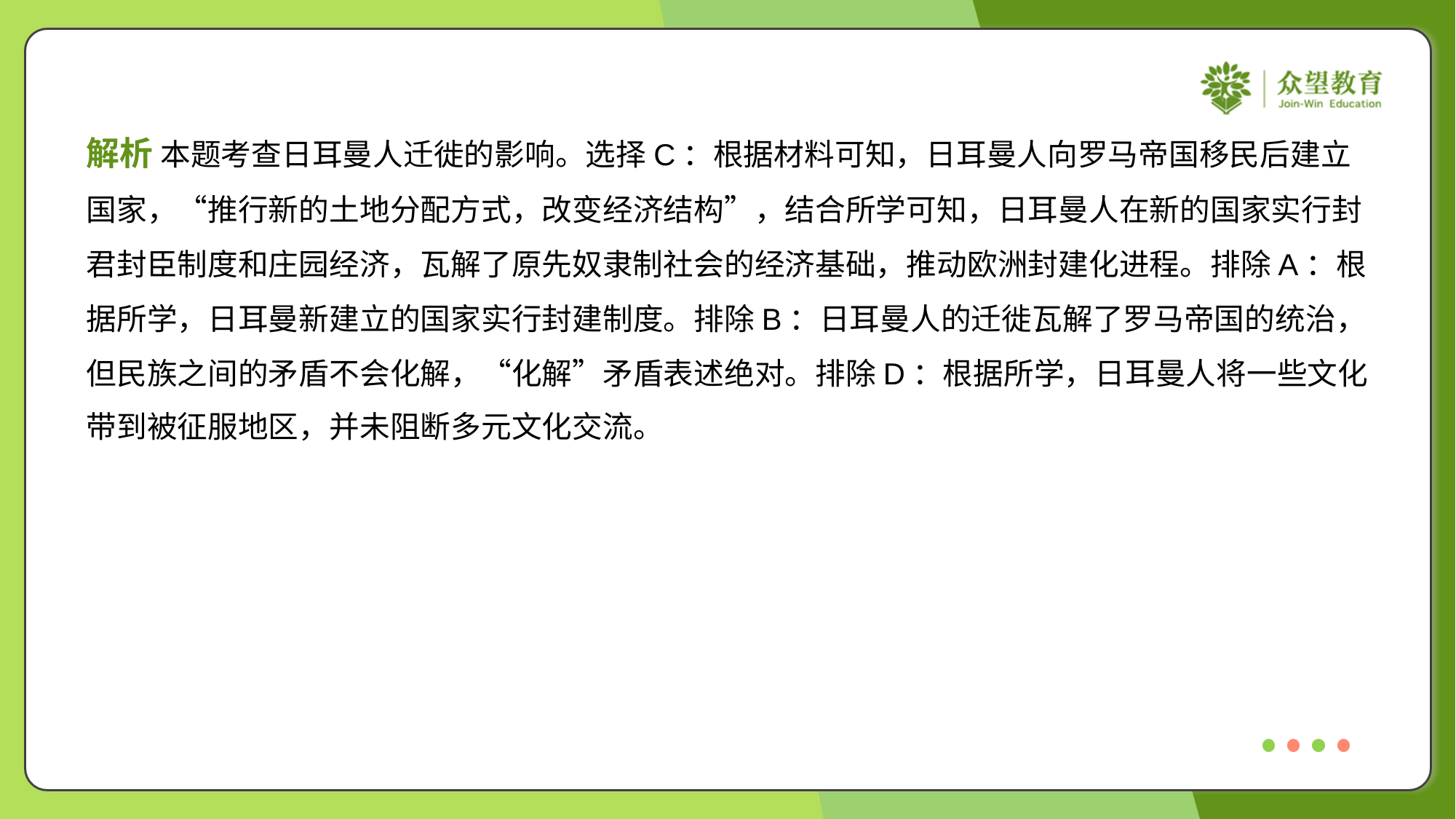

解析 本题考查日耳曼人迁徙的影响。选择C：根据材料可知，日耳曼人向罗马帝国移民后建立
国家，“推行新的土地分配方式，改变经济结构”，结合所学可知，日耳曼人在新的国家实行封
君封臣制度和庄园经济，瓦解了原先奴隶制社会的经济基础，推动欧洲封建化进程。排除A：根
据所学，日耳曼新建立的国家实行封建制度。排除B：日耳曼人的迁徙瓦解了罗马帝国的统治，
但民族之间的矛盾不会化解，“化解”矛盾表述绝对。排除D：根据所学，日耳曼人将一些文化
带到被征服地区，并未阻断多元文化交流。